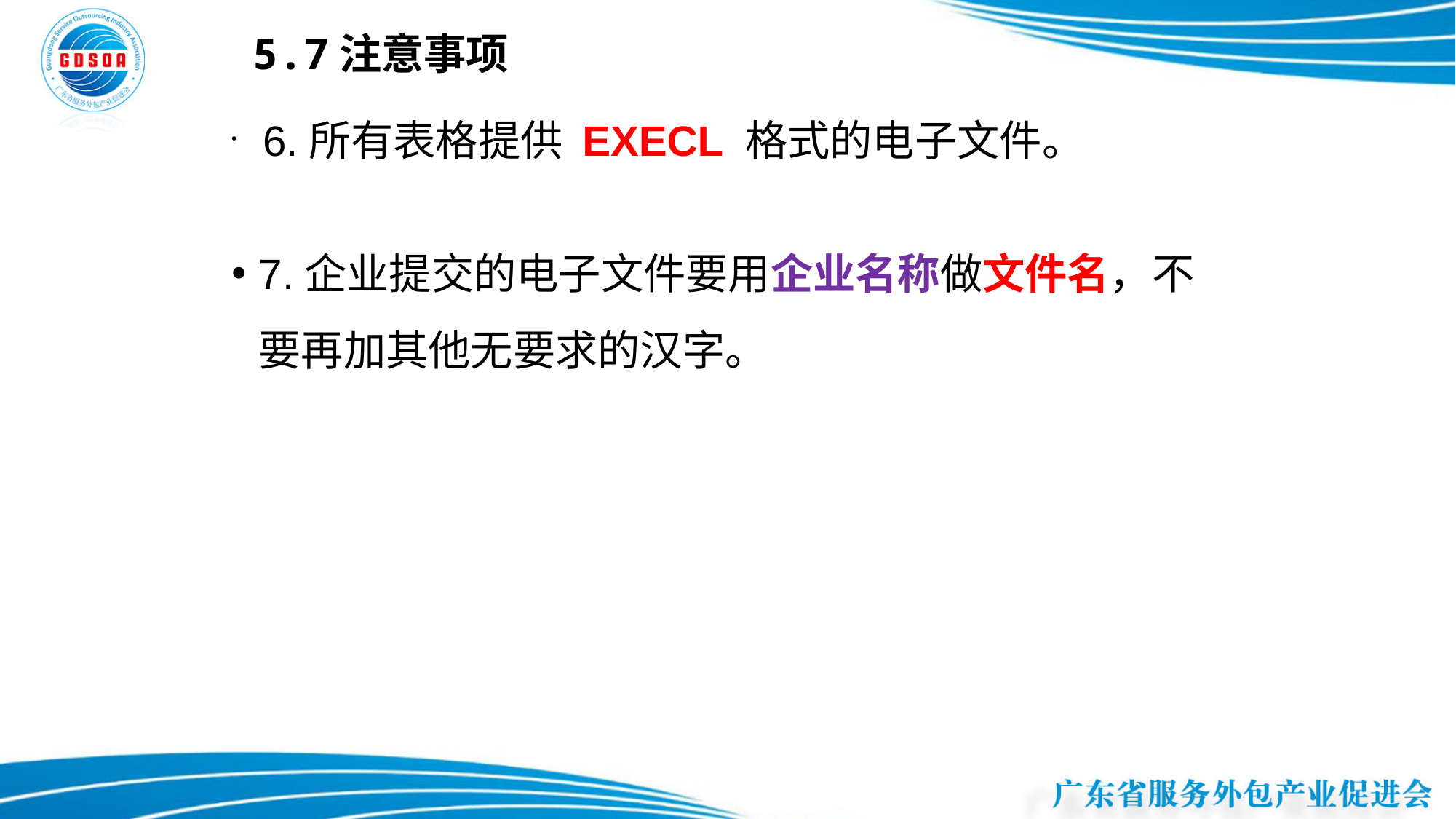

# 5.7注意事项
 6.所有表格提供 EXECL 格式的电子文件。

7.企业提交的电子文件要用企业名称做文件名，不要再加其他无要求的汉字。